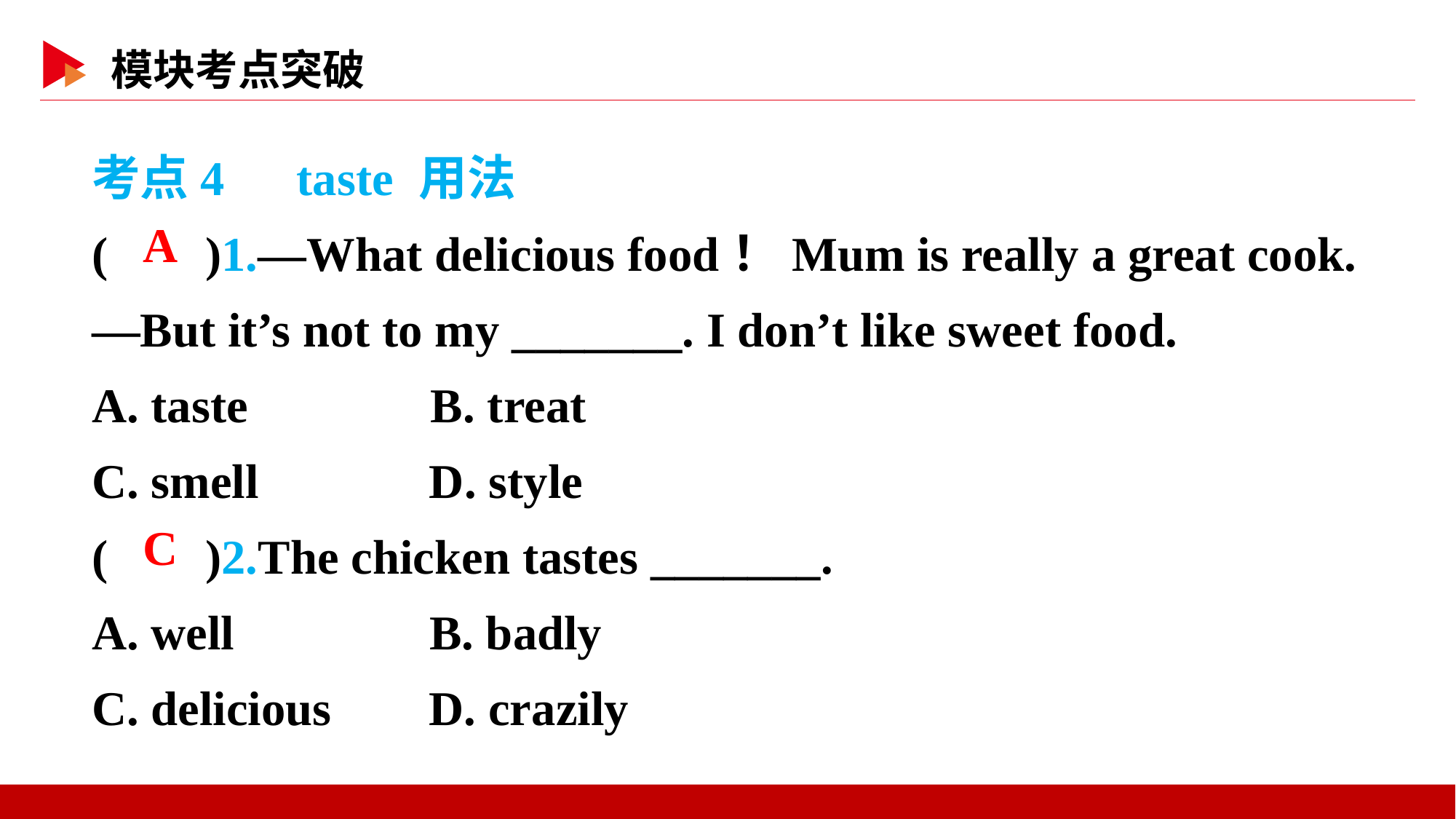

考点4　taste 用法
(        )1.—What delicious food！Mum is really a great cook.
—But it’s not to my _______. I don’t like sweet food.
A. taste               B. treat
C. smell              D. style
(        )2.The chicken tastes _______.
A. well                B. badly
C. delicious        D. crazily
   A
   C